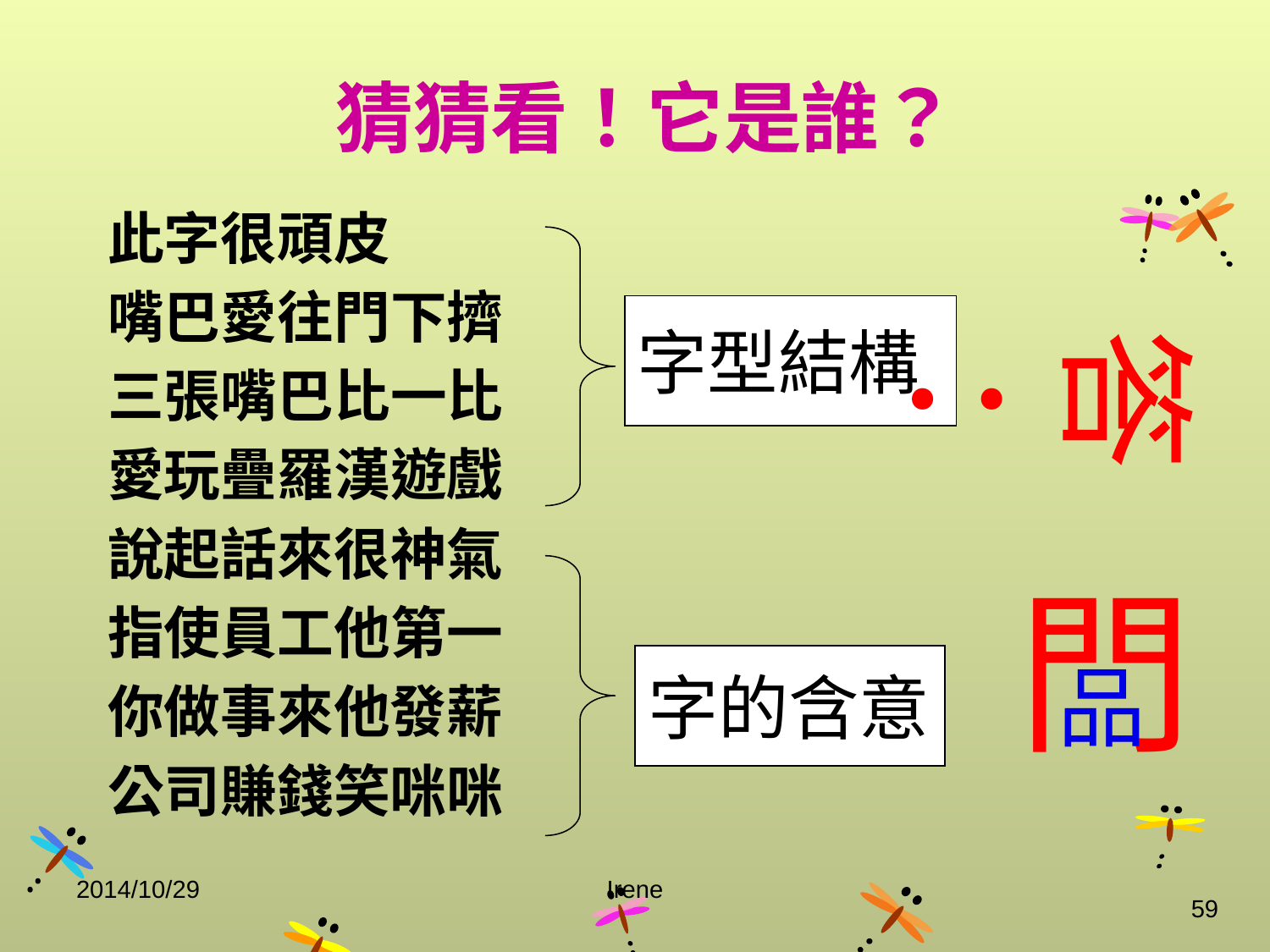

猜猜看！它是誰？
此字很頑皮
嘴巴愛往門下擠
三張嘴巴比一比
愛玩疊羅漢遊戲
說起話來很神氣
指使員工他第一
你做事來他發薪
公司賺錢笑咪咪

字型結構
答：

門
字的含意
品
2014/10/29
Irene